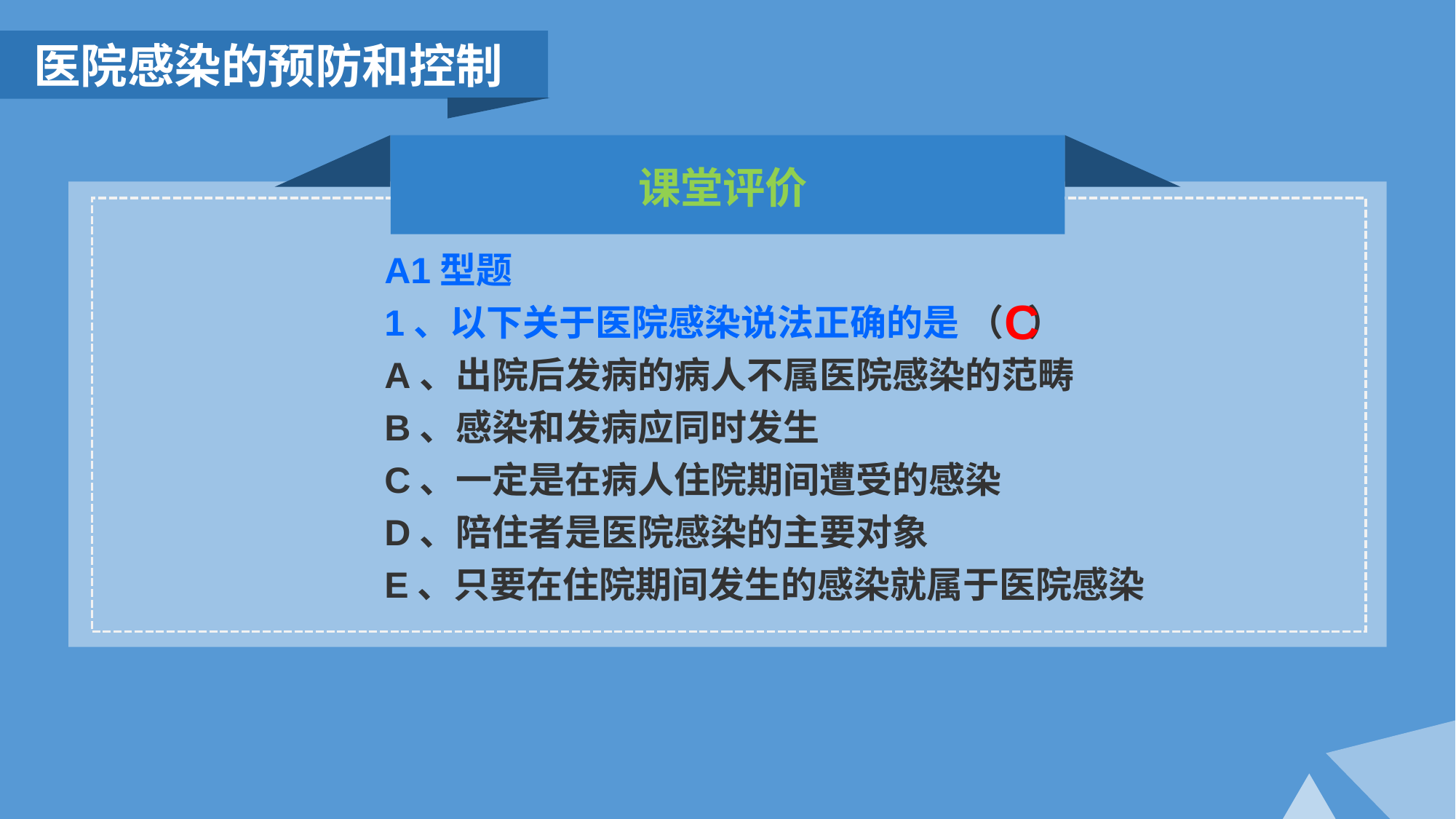

医院感染的预防和控制

课堂评价

A1型题
1、以下关于医院感染说法正确的是 （   ）
A、出院后发病的病人不属医院感染的范畴
B、感染和发病应同时发生
C、一定是在病人住院期间遭受的感染
D、陪住者是医院感染的主要对象
E、只要在住院期间发生的感染就属于医院感染
C